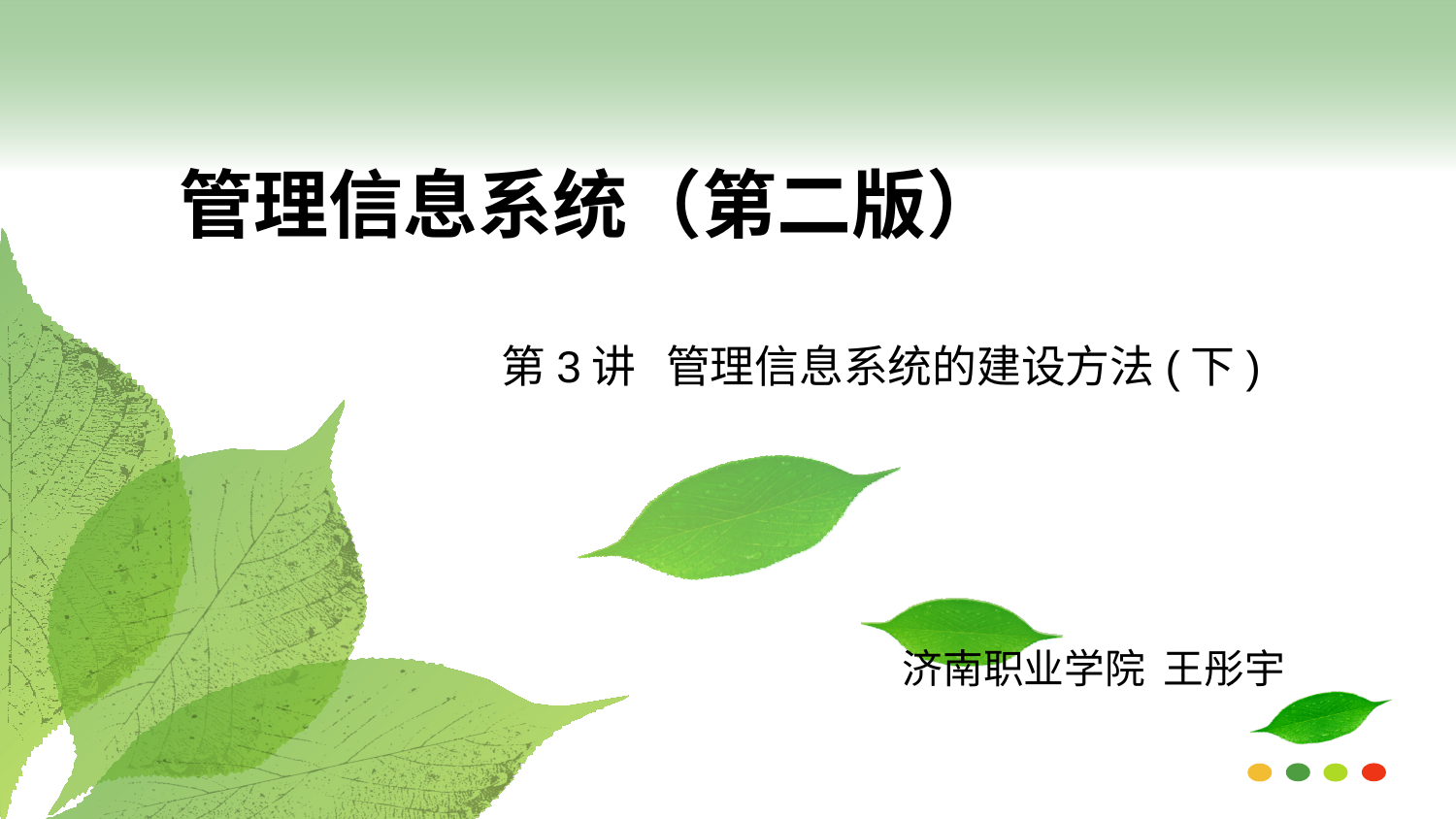

管理信息系统（第二版）
第3讲   管理信息系统的建设方法(下)
济南职业学院  王彤宇